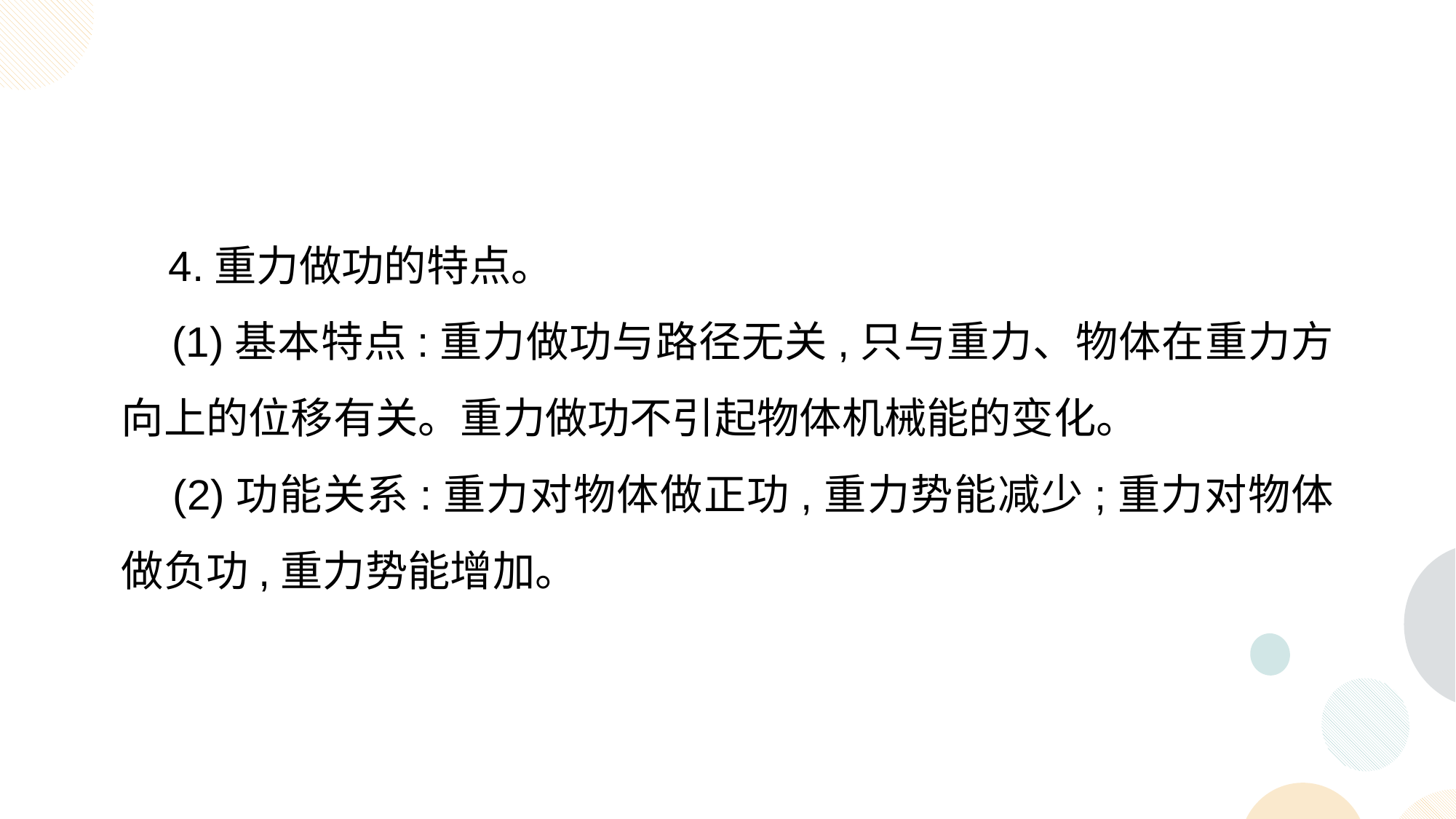

4.重力做功的特点。
    (1)基本特点:重力做功与路径无关,只与重力、物体在重力方向上的位移有关。重力做功不引起物体机械能的变化。
    (2)功能关系:重力对物体做正功,重力势能减少;重力对物体做负功,重力势能增加。